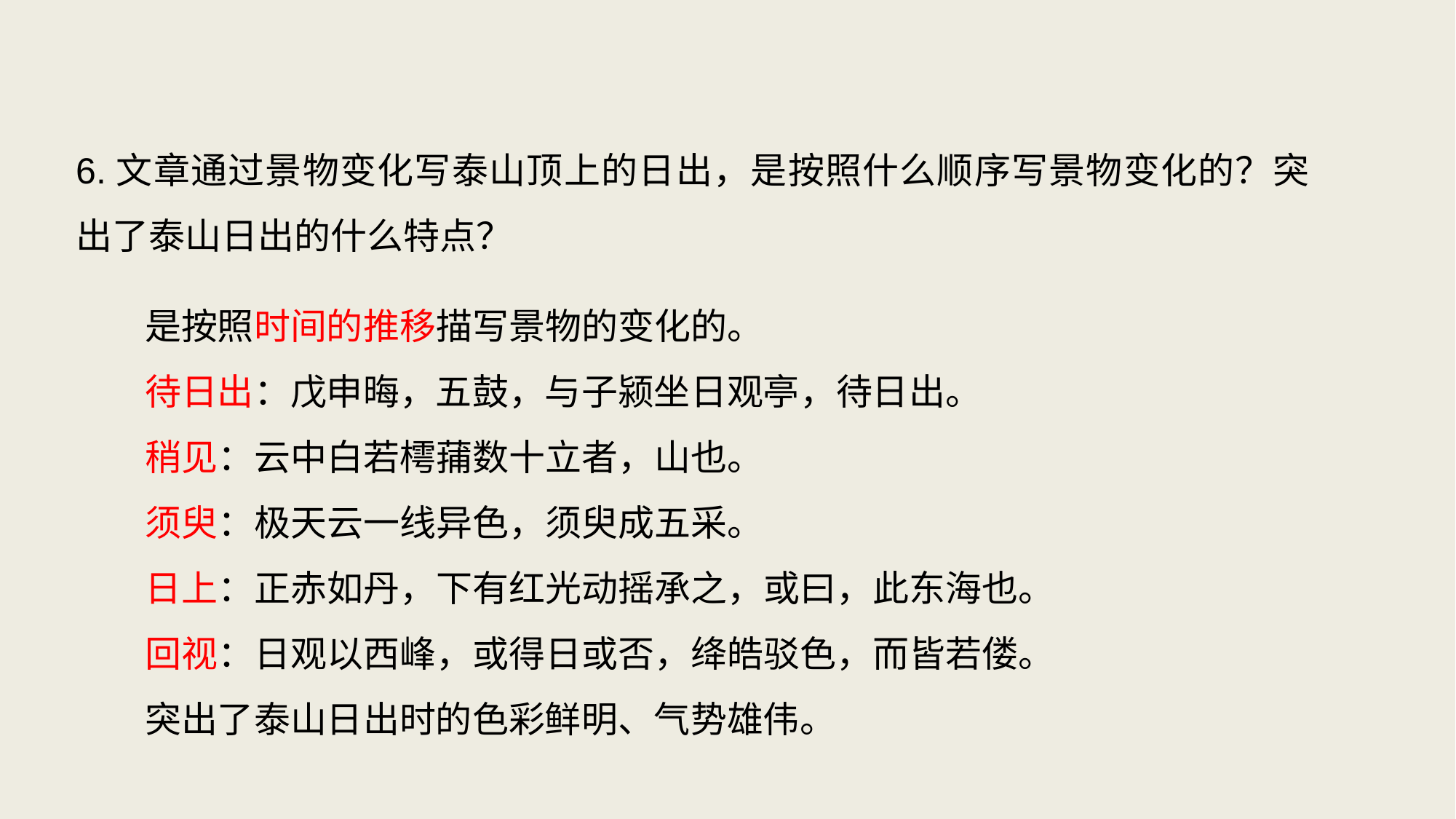

6.文章通过景物变化写泰山顶上的日出，是按照什么顺序写景物变化的？突出了泰山日出的什么特点？
是按照时间的推移描写景物的变化的。
待日出：戊申晦，五鼓，与子颍坐日观亭，待日出。
稍见：云中白若樗蒱数十立者，山也。
须臾：极天云一线异色，须臾成五采。
日上：正赤如丹，下有红光动摇承之，或曰，此东海也。
回视：日观以西峰，或得日或否，绛皓驳色，而皆若偻。
突出了泰山日出时的色彩鲜明、气势雄伟。